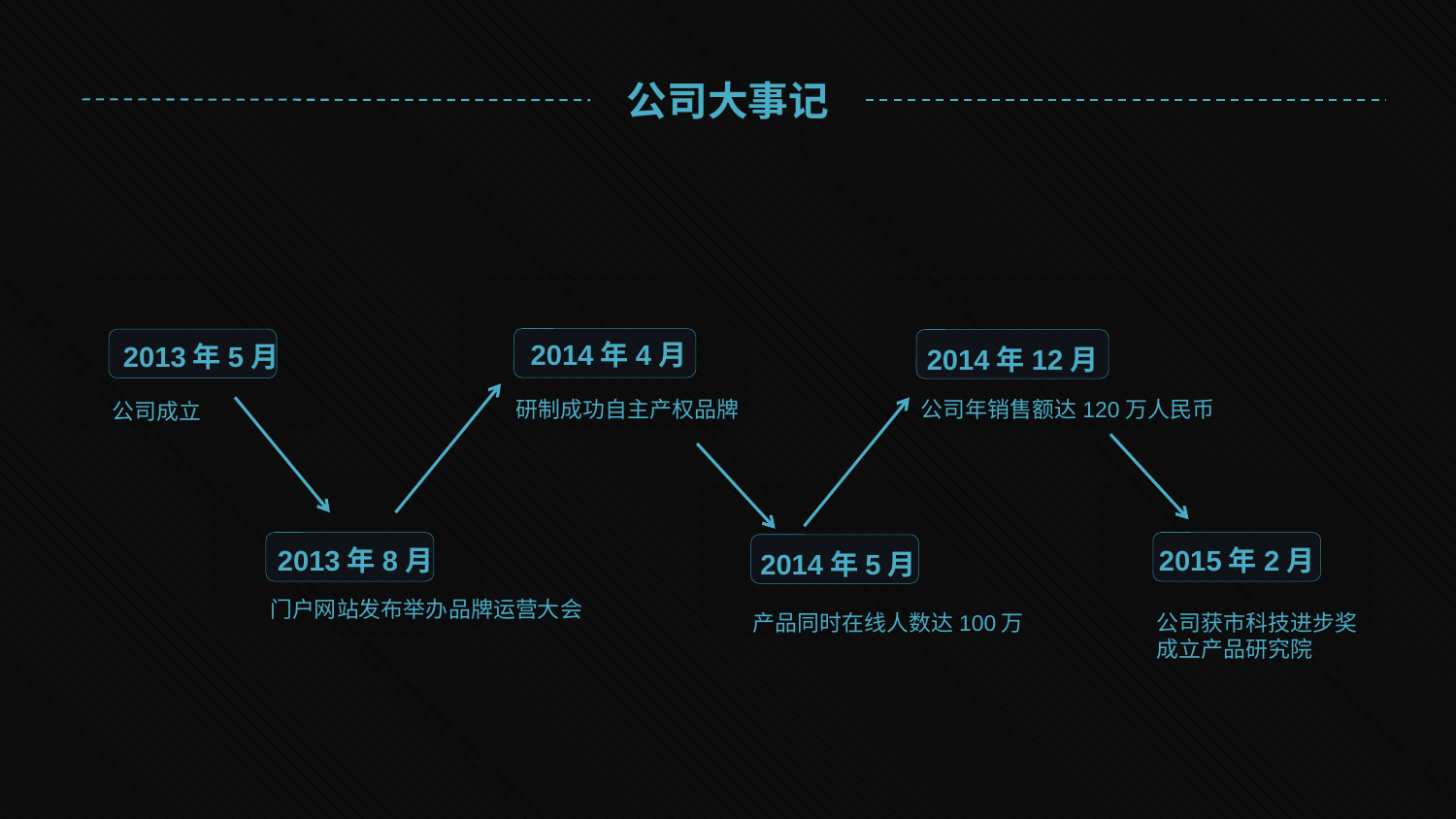

公司大事记

2014年4月

2013年5月
2014年12月
研制成功自主产权品牌
公司年销售额达120万人民币
公司成立

2013年8月
2015年2月
2014年5月
门户网站发布举办品牌运营大会
产品同时在线人数达100万
公司获市科技进步奖成立产品研究院